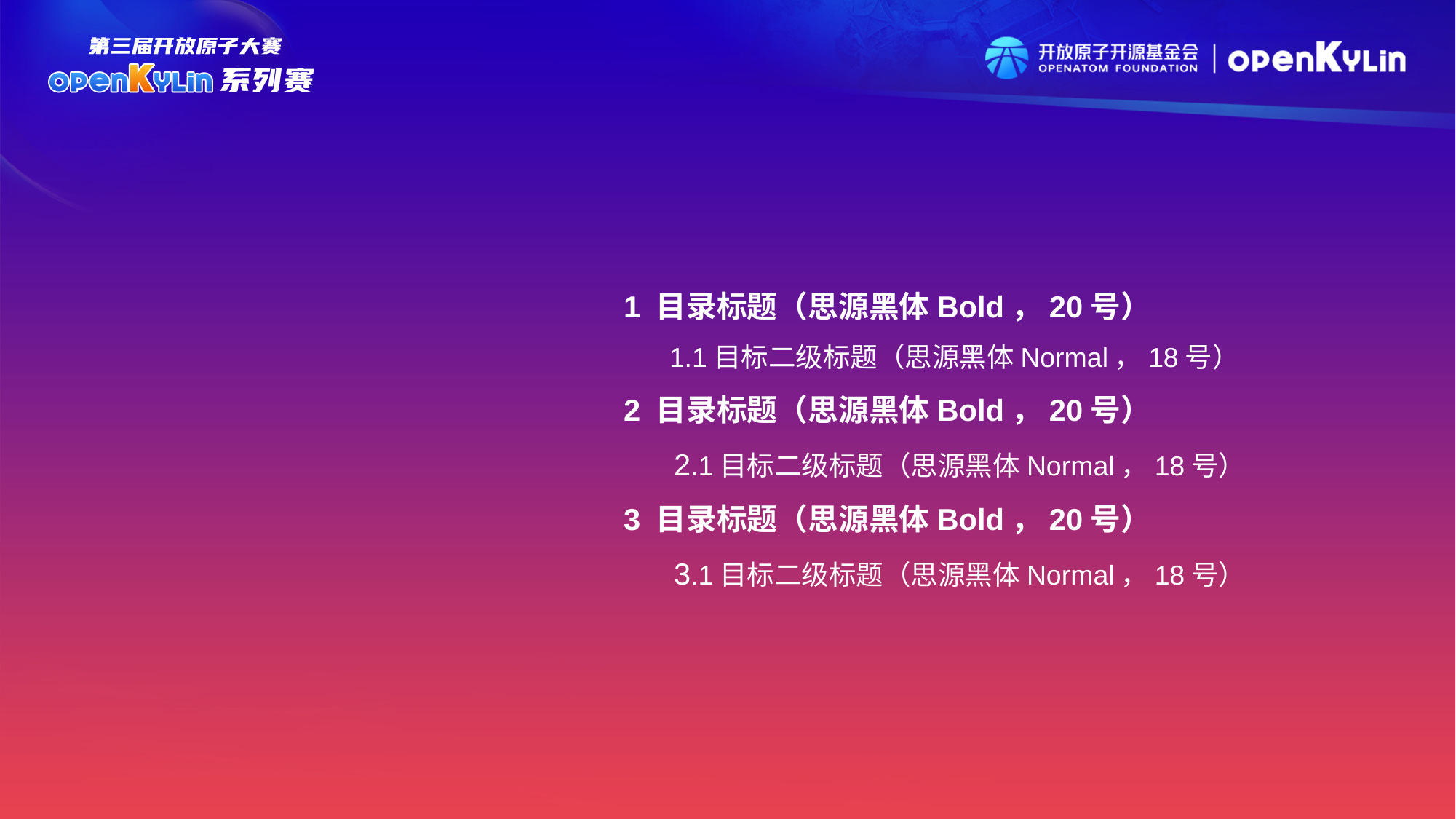

1 目录标题（思源黑体Bold，20号）
      1.1目标二级标题（思源黑体Normal，18号）
2 目录标题（思源黑体Bold，20号）
      2.1目标二级标题（思源黑体Normal，18号）
3 目录标题（思源黑体Bold，20号）
      3.1目标二级标题（思源黑体Normal，18号）